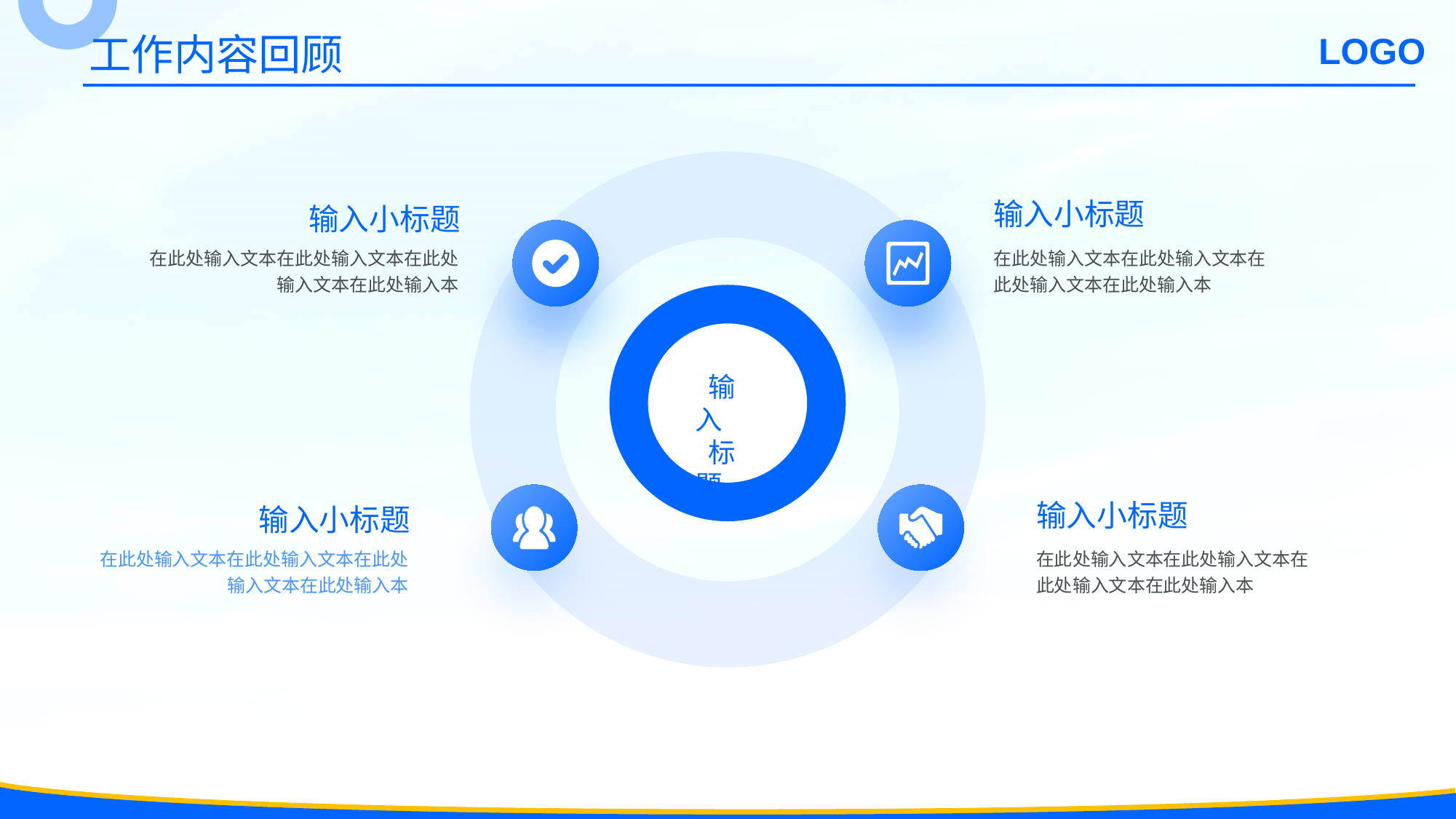

工作内容回顾
  LOGO

输入小标题
输入小标题

在此处输入文本在此处输入文本在此处输入文本在此处输入本
在此处输入文本在此处输入文本在此处输入文本在此处输入本

 输入
 标题

输入小标题
输入小标题

在此处输入文本在此处输入文本在此处输入文本在此处输入本
在此处输入文本在此处输入文本在此处输入文本在此处输入本